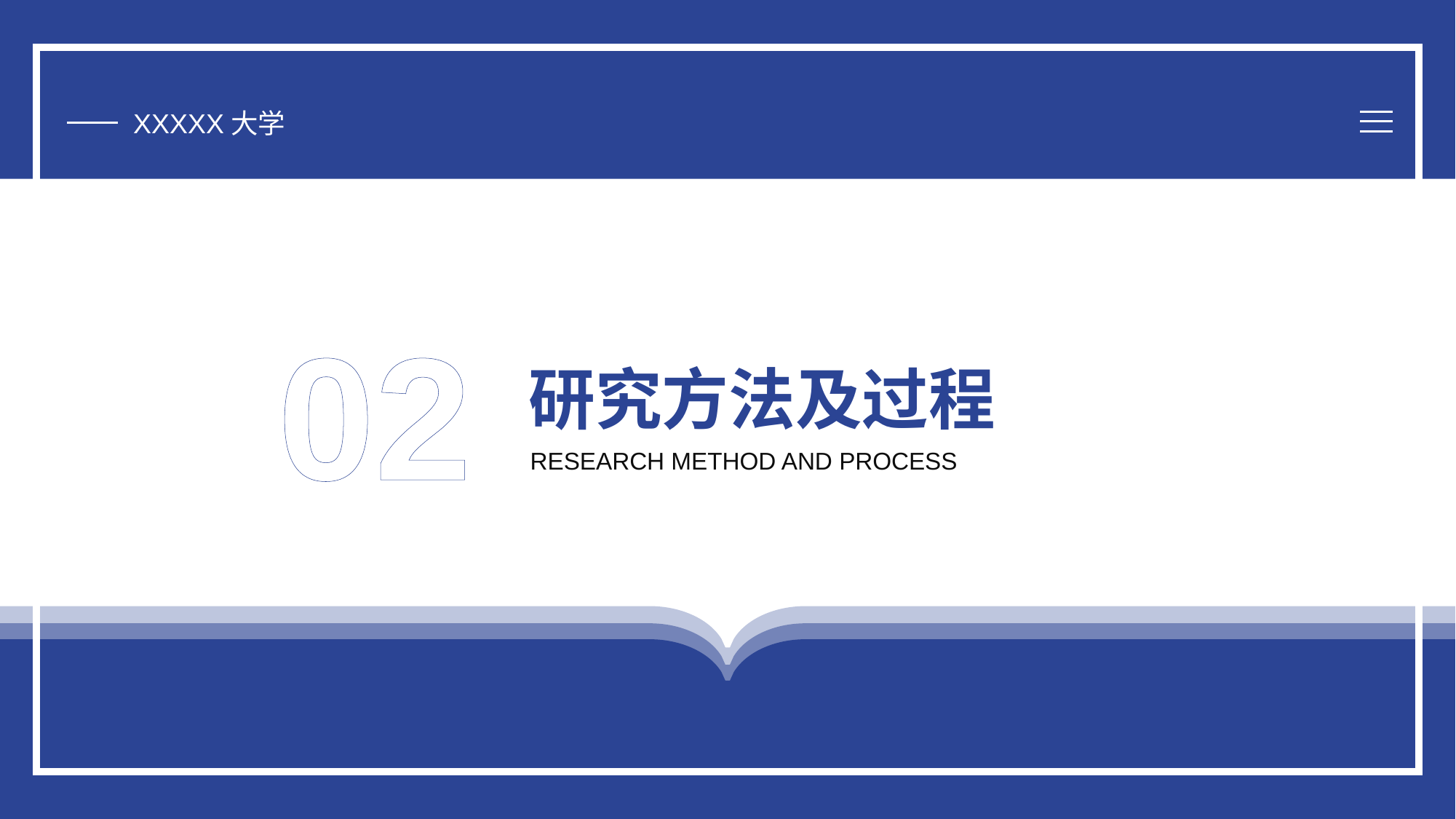

XXXXX大学
# 02
研究方法及过程
RESEARCH METHOD AND PROCESS